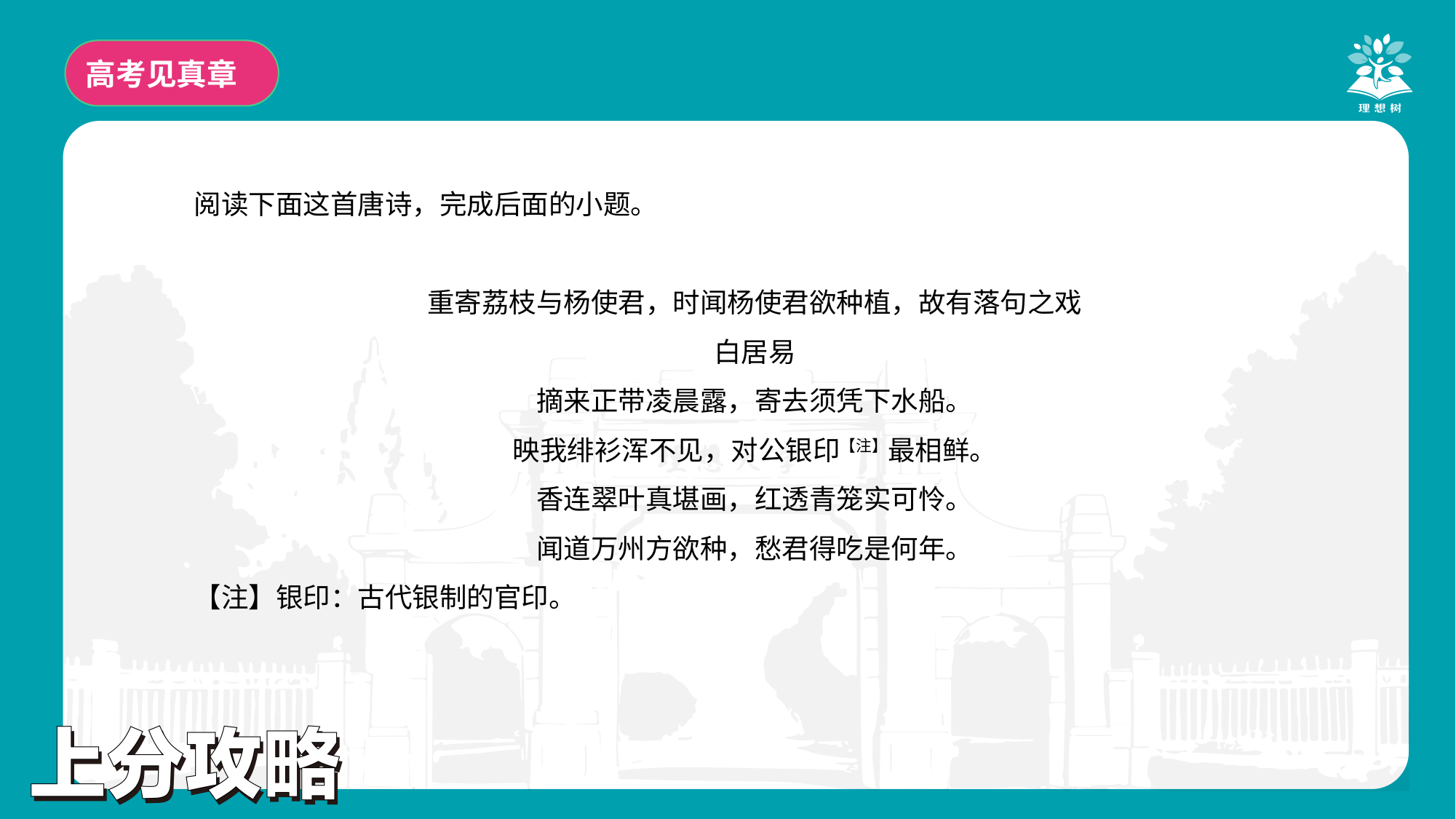

高考见真章
阅读下面这首唐诗，完成后面的小题。

重寄荔枝与杨使君，时闻杨使君欲种植，故有落句之戏
白居易
摘来正带凌晨露，寄去须凭下水船。
映我绯衫浑不见，对公银印【注】最相鲜。
香连翠叶真堪画，红透青笼实可怜。
闻道万州方欲种，愁君得吃是何年。
【注】银印：古代银制的官印。